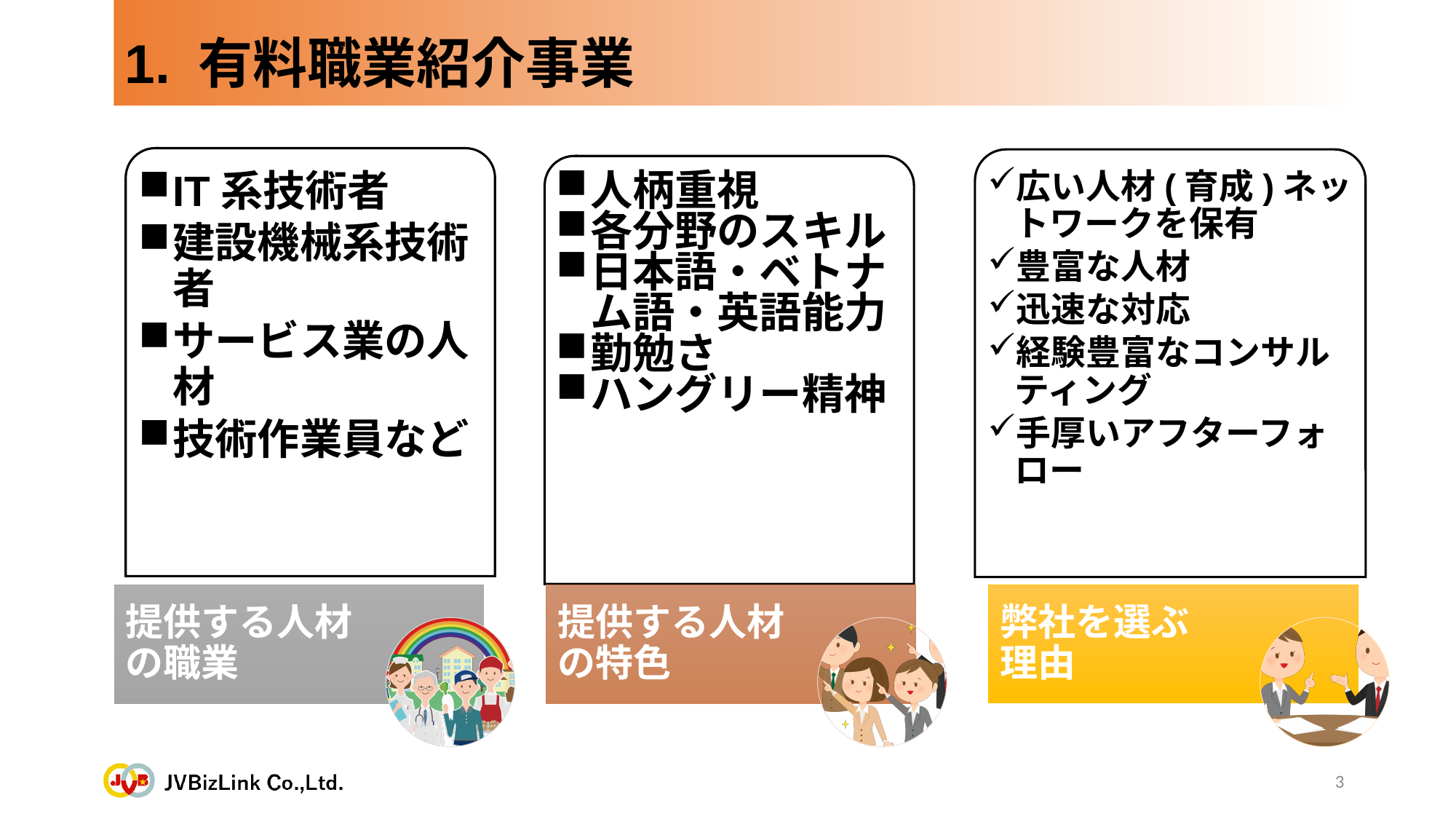

1. 有料職業紹介事業
IT系技術者
建設機械系技術者
サービス業の人材
技術作業員など
提供する人材の職業
人柄重視
各分野のスキル
日本語・ベトナム語・英語能力
勤勉さ
ハングリー精神
提供する人材の特色
広い人材(育成)ネットワークを保有
豊富な人材
迅速な対応
経験豊富なコンサルティング
手厚いアフターフォロー

弊社を選ぶ
理由
3